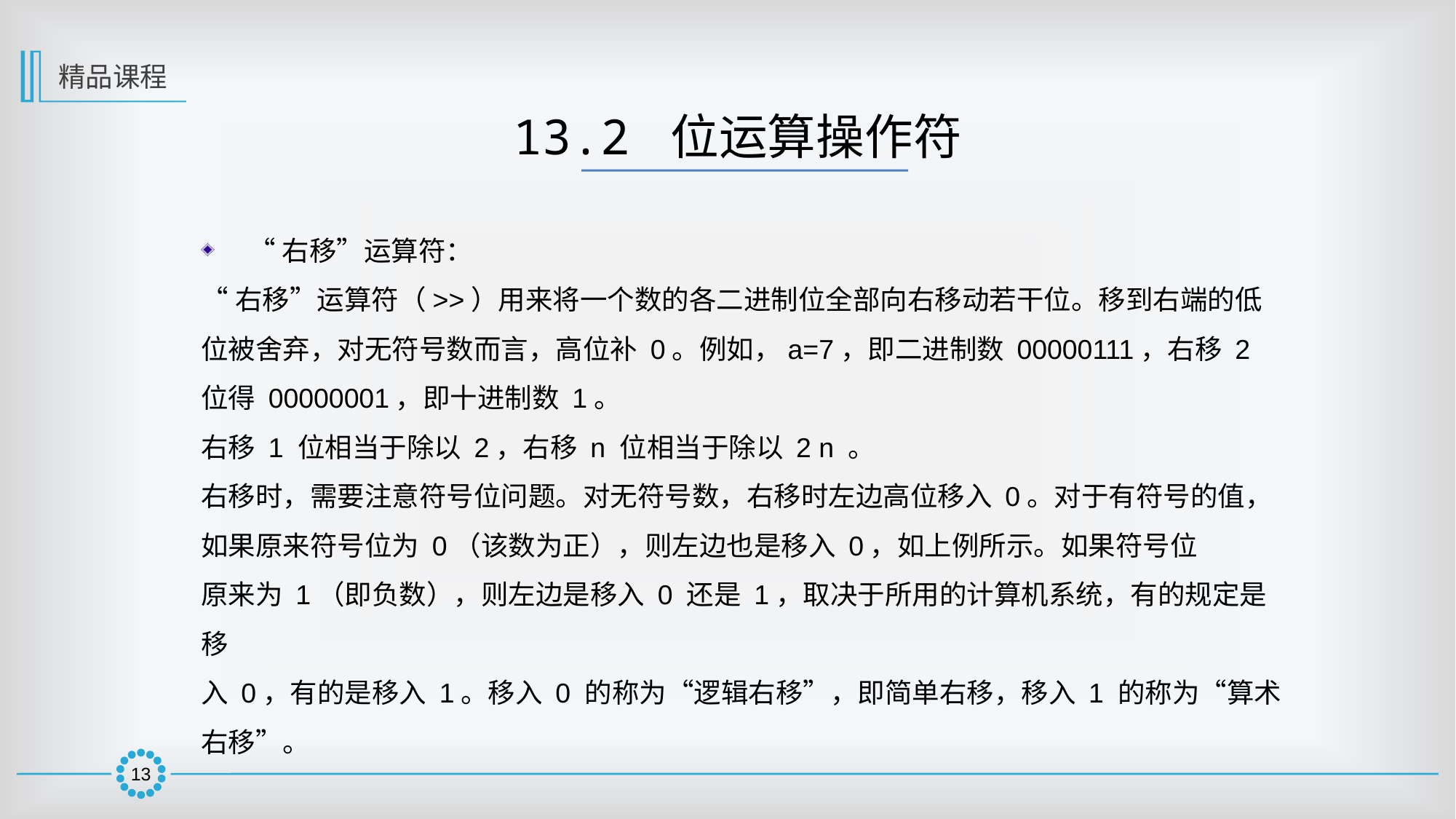

精品课程
13.2 位运算操作符

 “右移”运算符：
“右移”运算符（>>）用来将一个数的各二进制位全部向右移动若干位。移到右端的低位被舍弃，对无符号数而言，高位补 0。例如，a=7，即二进制数 00000111，右移 2 位得 00000001，即十进制数 1。
右移 1 位相当于除以 2，右移 n 位相当于除以 2 n 。
右移时，需要注意符号位问题。对无符号数，右移时左边高位移入 0。对于有符号的值，如果原来符号位为 0（该数为正），则左边也是移入 0，如上例所示。如果符号位
原来为 1（即负数），则左边是移入 0 还是 1，取决于所用的计算机系统，有的规定是移
入 0，有的是移入 1。移入 0 的称为“逻辑右移”，即简单右移，移入 1 的称为“算术
右移”。

13